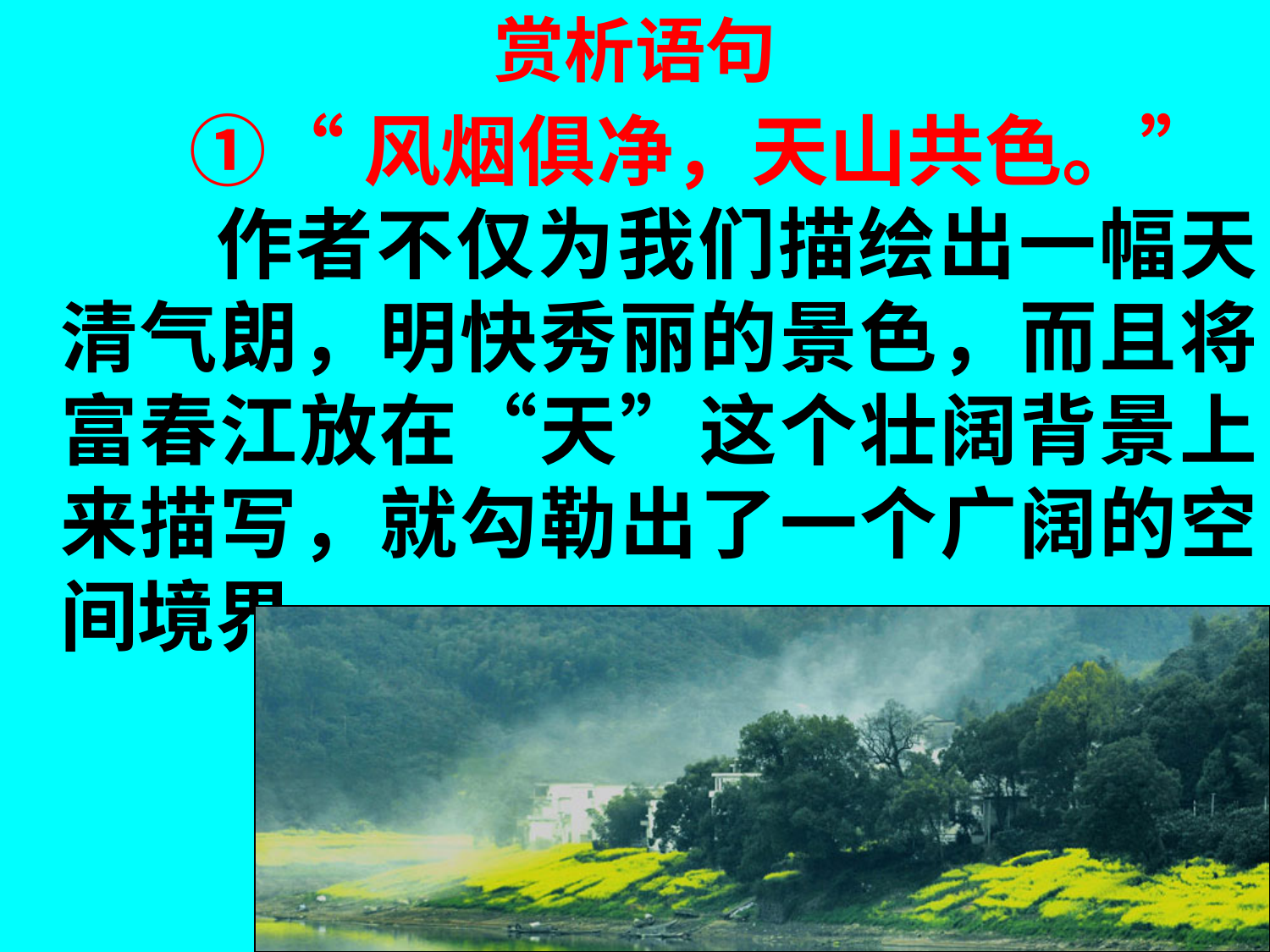

# 赏析语句
           ①“风烟俱净，天山共色。”
         作者不仅为我们描绘出一幅天清气朗，明快秀丽的景色，而且将富春江放在“天”这个壮阔背景上来描写，就勾勒出了一个广阔的空间境界。